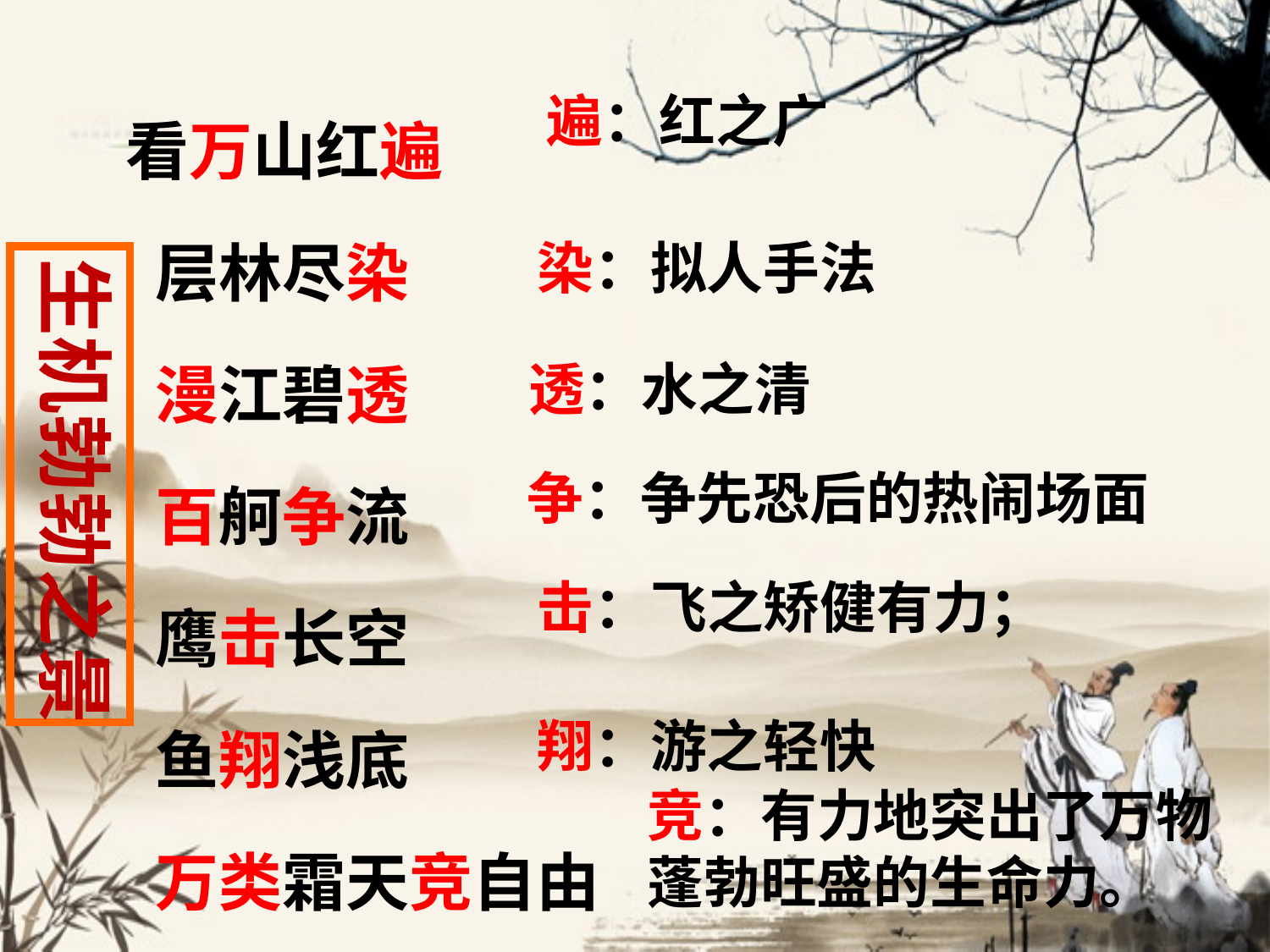

看万山红遍
 层林尽染
 漫江碧透
 百舸争流
 鹰击长空
 鱼翔浅底
 万类霜天竞自由
遍：红之广
染：拟人手法
生机勃勃之景
透：水之清
争：争先恐后的热闹场面
击：飞之矫健有力；
翔：游之轻快
竞：有力地突出了万物蓬勃旺盛的生命力。